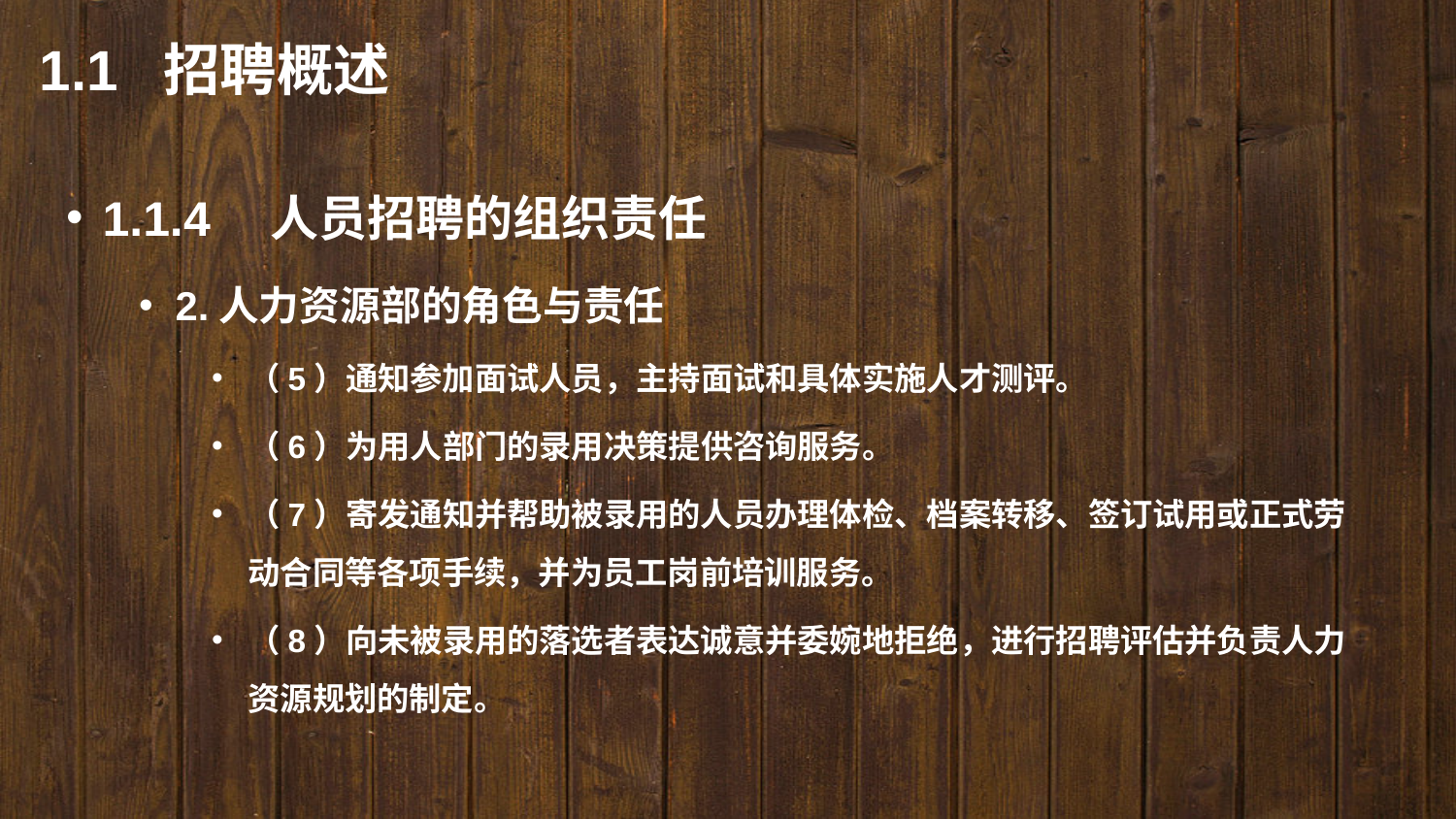

1.1  招聘概述
1.1.4　人员招聘的组织责任
2.人力资源部的角色与责任
（5）通知参加面试人员，主持面试和具体实施人才测评。
（6）为用人部门的录用决策提供咨询服务。
（7）寄发通知并帮助被录用的人员办理体检、档案转移、签订试用或正式劳动合同等各项手续，并为员工岗前培训服务。
（8）向未被录用的落选者表达诚意并委婉地拒绝，进行招聘评估并负责人力资源规划的制定。